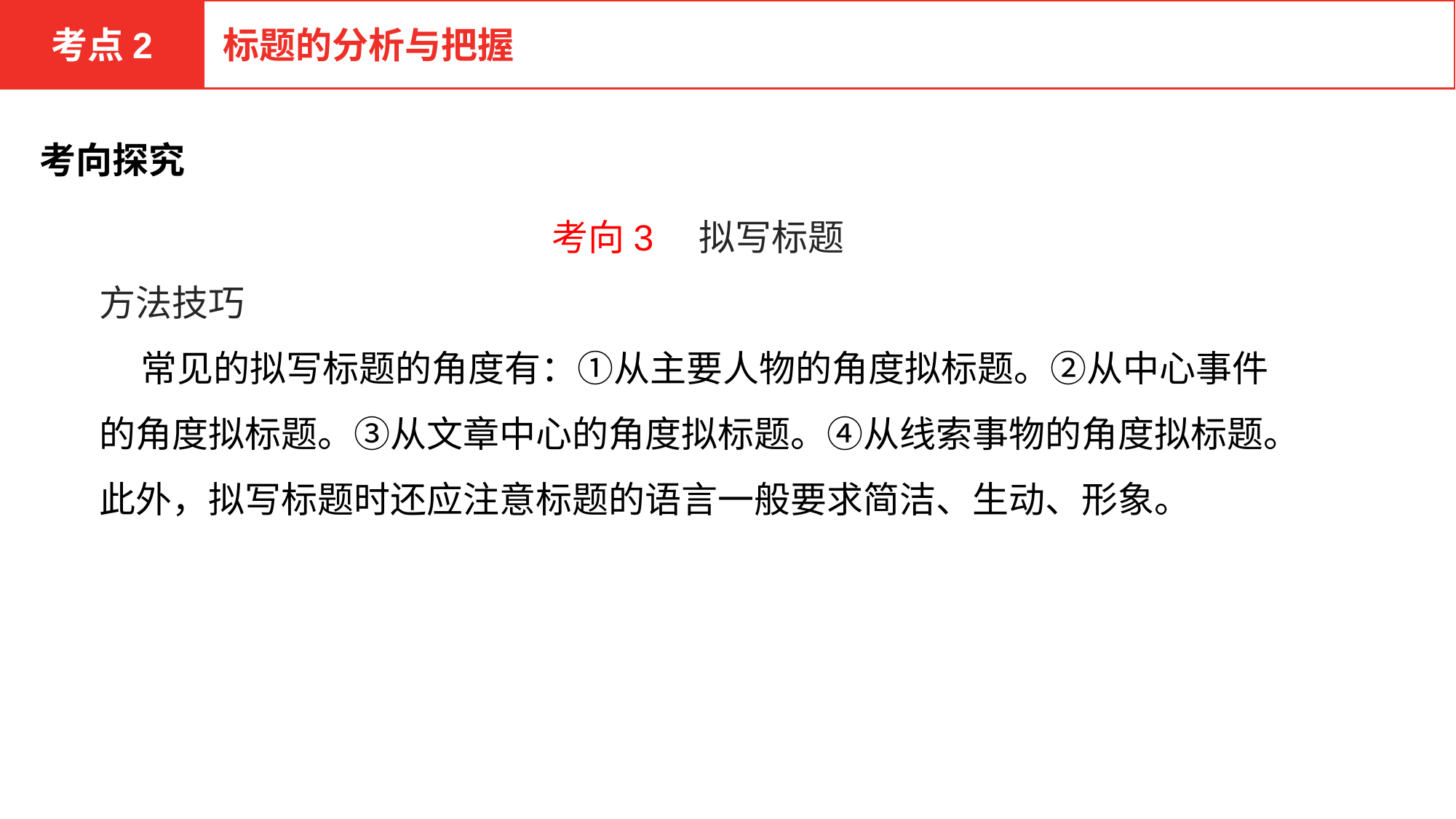

考点2
标题的分析与把握
考向探究
考向3　拟写标题
方法技巧
    常见的拟写标题的角度有：①从主要人物的角度拟标题。②从中心事件的角度拟标题。③从文章中心的角度拟标题。④从线索事物的角度拟标题。此外，拟写标题时还应注意标题的语言一般要求简洁、生动、形象。